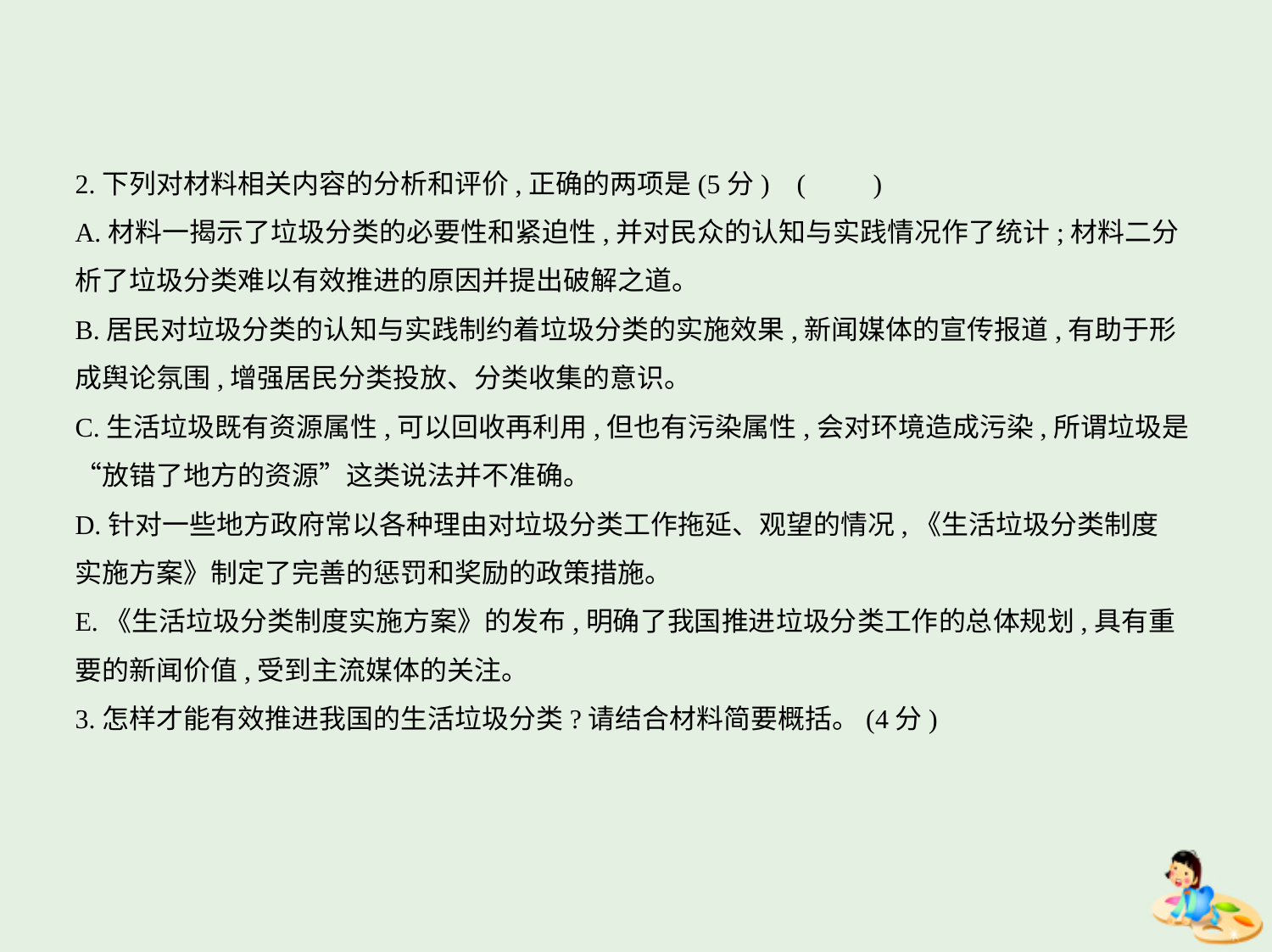

2.下列对材料相关内容的分析和评价,正确的两项是(5分) (　　)
A.材料一揭示了垃圾分类的必要性和紧迫性,并对民众的认知与实践情况作了统计;材料二分
析了垃圾分类难以有效推进的原因并提出破解之道。
B.居民对垃圾分类的认知与实践制约着垃圾分类的实施效果,新闻媒体的宣传报道,有助于形
成舆论氛围,增强居民分类投放、分类收集的意识。
C.生活垃圾既有资源属性,可以回收再利用,但也有污染属性,会对环境造成污染,所谓垃圾是
“放错了地方的资源”这类说法并不准确。
D.针对一些地方政府常以各种理由对垃圾分类工作拖延、观望的情况,《生活垃圾分类制度
实施方案》制定了完善的惩罚和奖励的政策措施。
E.《生活垃圾分类制度实施方案》的发布,明确了我国推进垃圾分类工作的总体规划,具有重
要的新闻价值,受到主流媒体的关注。
3.怎样才能有效推进我国的生活垃圾分类?请结合材料简要概括。(4分)